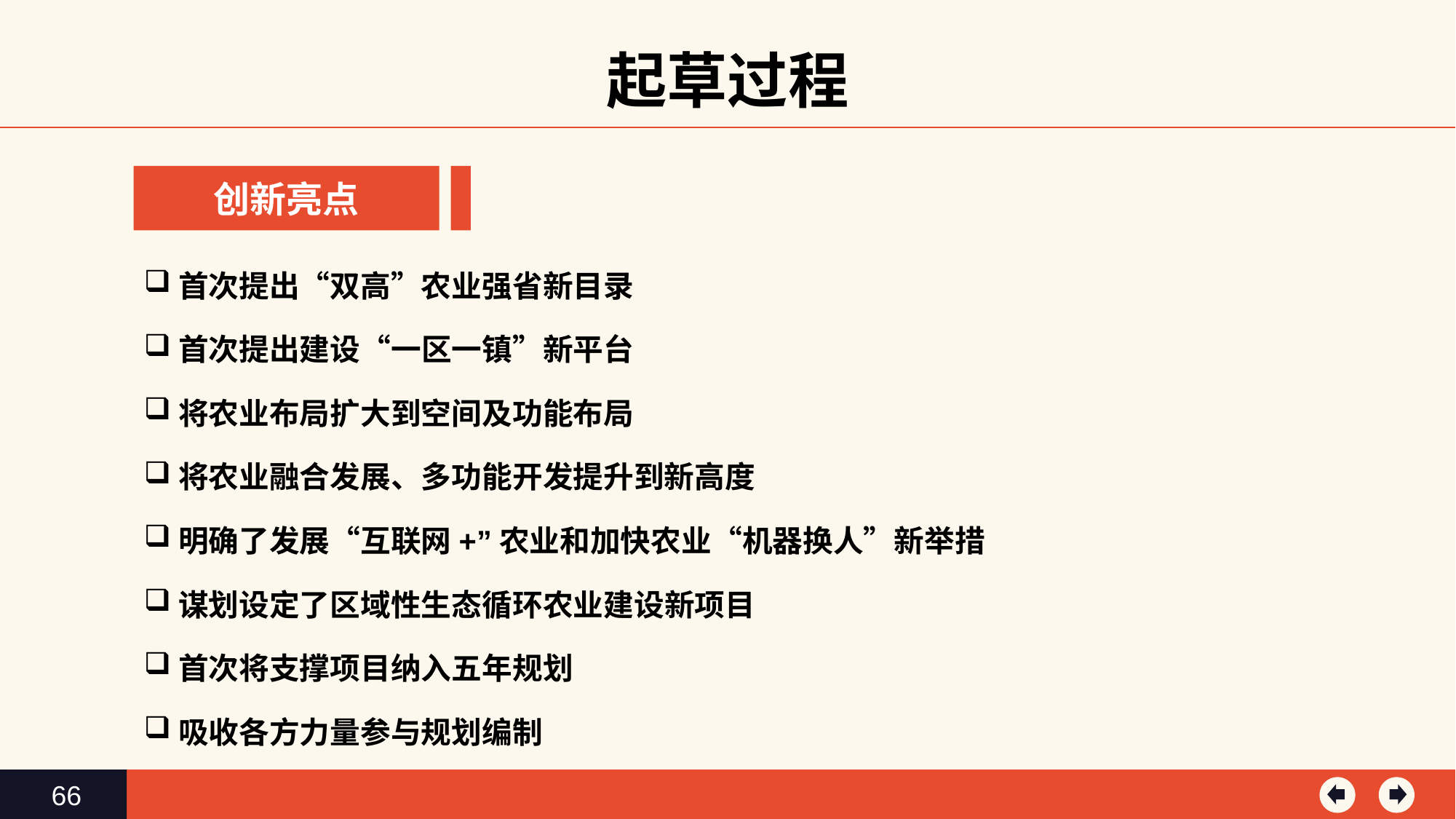

起草过程
创新亮点

首次提出“双高”农业强省新目录
首次提出建设“一区一镇”新平台
将农业布局扩大到空间及功能布局
将农业融合发展、多功能开发提升到新高度
明确了发展“互联网+”农业和加快农业“机器换人”新举措
谋划设定了区域性生态循环农业建设新项目
首次将支撑项目纳入五年规划
吸收各方力量参与规划编制
66